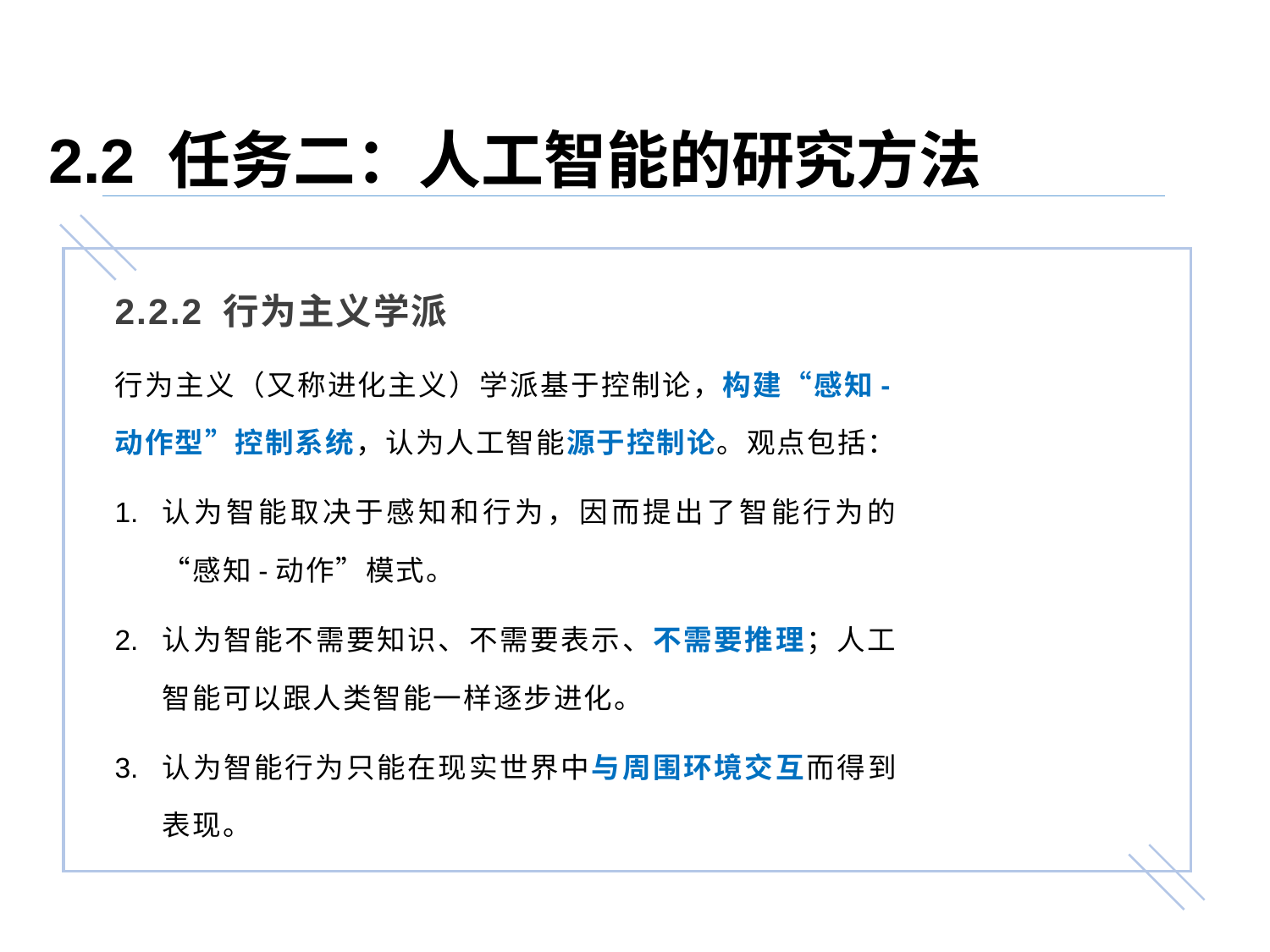

2.2 任务二：人工智能的研究方法

2.2.2 行为主义学派
行为主义（又称进化主义）学派基于控制论，构建“感知-动作型”控制系统，认为人工智能源于控制论。观点包括：
认为智能取决于感知和行为，因而提出了智能行为的“感知-动作”模式。
认为智能不需要知识、不需要表示、不需要推理；人工智能可以跟人类智能一样逐步进化。
认为智能行为只能在现实世界中与周围环境交互而得到表现。